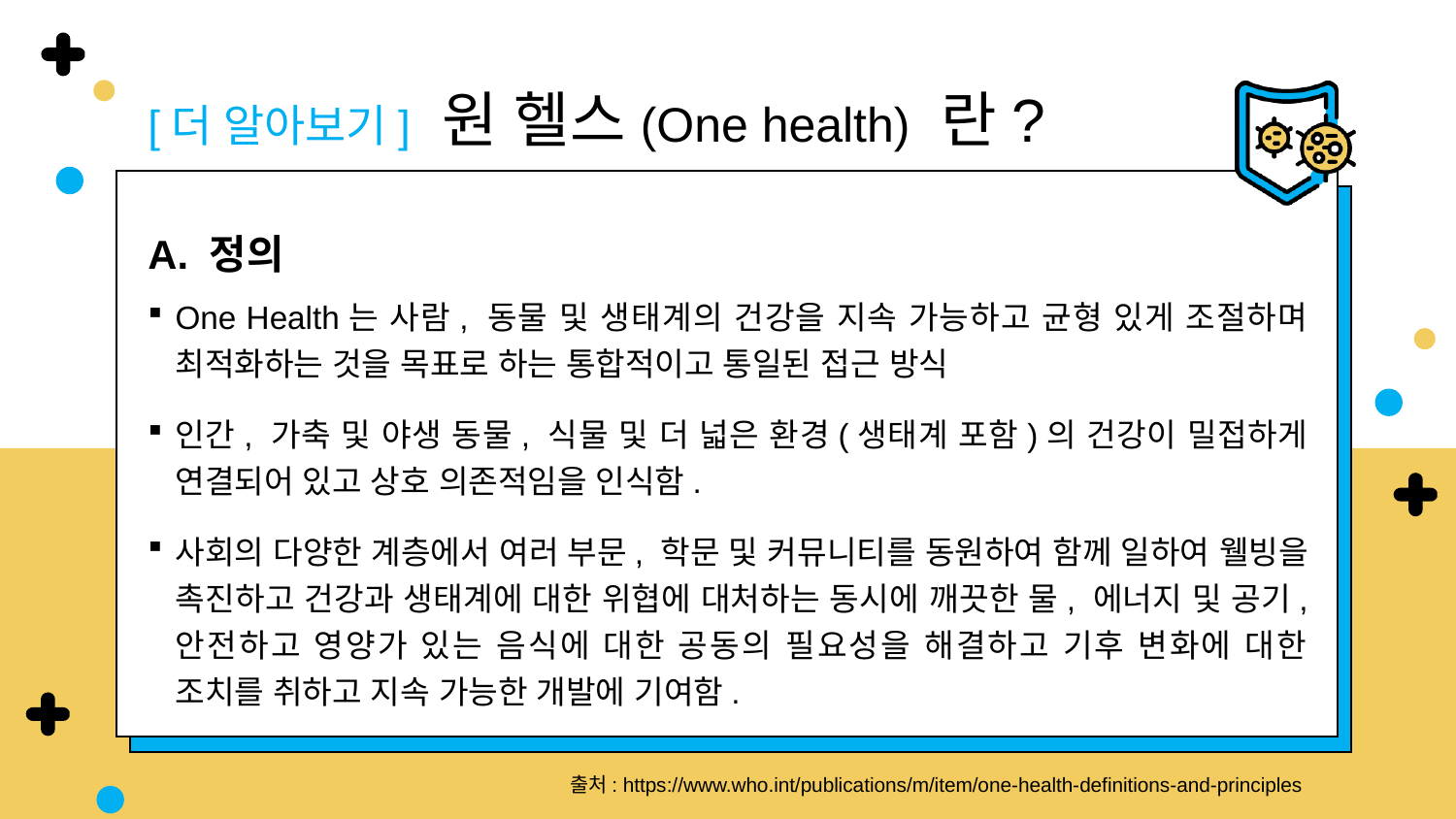

[더 알아보기] 원 헬스(One health) 란?
A. 정의
One Health는 사람, 동물 및 생태계의 건강을 지속 가능하고 균형 있게 조절하며 최적화하는 것을 목표로 하는 통합적이고 통일된 접근 방식
인간, 가축 및 야생 동물, 식물 및 더 넓은 환경(생태계 포함)의 건강이 밀접하게 연결되어 있고 상호 의존적임을 인식함.
사회의 다양한 계층에서 여러 부문, 학문 및 커뮤니티를 동원하여 함께 일하여 웰빙을 촉진하고 건강과 생태계에 대한 위협에 대처하는 동시에 깨끗한 물, 에너지 및 공기, 안전하고 영양가 있는 음식에 대한 공동의 필요성을 해결하고 기후 변화에 대한 조치를 취하고 지속 가능한 개발에 기여함.
출처: https://www.who.int/publications/m/item/one-health-definitions-and-principles